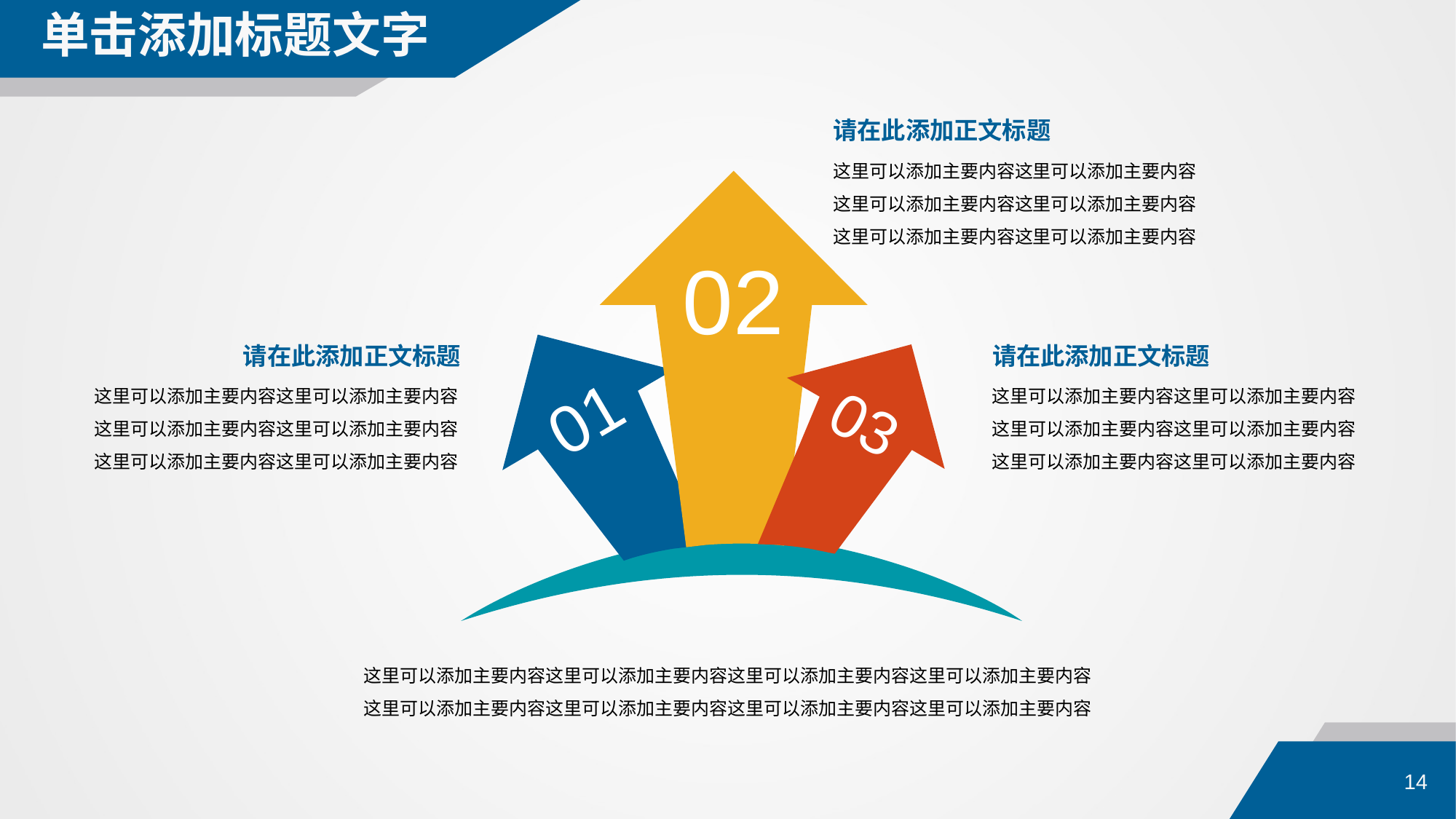

单击添加标题文字
请在此添加正文标题
这里可以添加主要内容这里可以添加主要内容
这里可以添加主要内容这里可以添加主要内容
这里可以添加主要内容这里可以添加主要内容

02

01

03
请在此添加正文标题
这里可以添加主要内容这里可以添加主要内容
这里可以添加主要内容这里可以添加主要内容
这里可以添加主要内容这里可以添加主要内容
请在此添加正文标题
这里可以添加主要内容这里可以添加主要内容
这里可以添加主要内容这里可以添加主要内容
这里可以添加主要内容这里可以添加主要内容

这里可以添加主要内容这里可以添加主要内容这里可以添加主要内容这里可以添加主要内容
这里可以添加主要内容这里可以添加主要内容这里可以添加主要内容这里可以添加主要内容